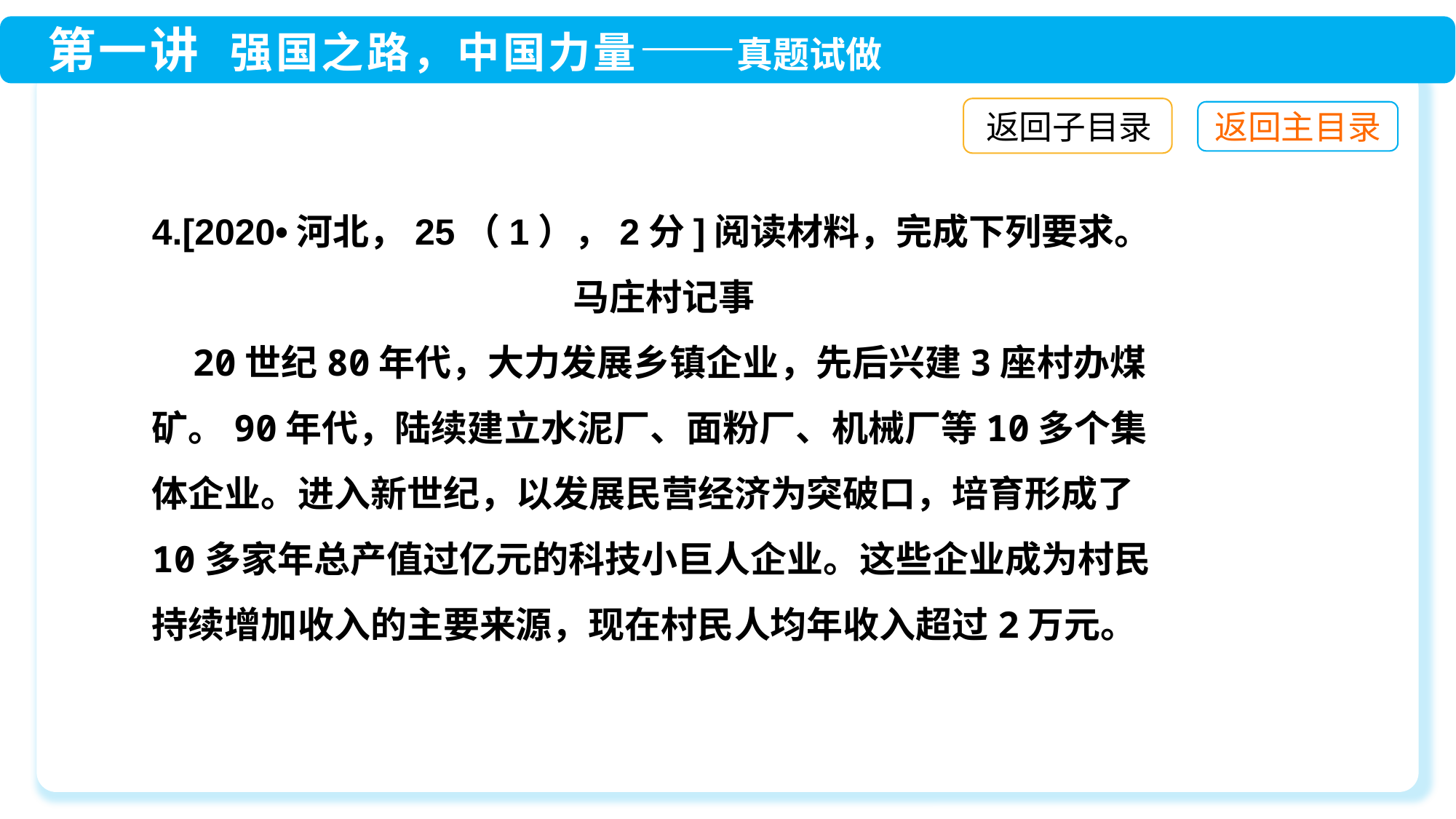

返回子目录

4.[2020•河北，25（1），2分]阅读材料，完成下列要求。
马庄村记事
    20世纪80年代，大力发展乡镇企业，先后兴建3座村办煤矿。90年代，陆续建立水泥厂、面粉厂、机械厂等10多个集体企业。进入新世纪，以发展民营经济为突破口，培育形成了10多家年总产值过亿元的科技小巨人企业。这些企业成为村民持续增加收入的主要来源，现在村民人均年收入超过2万元。